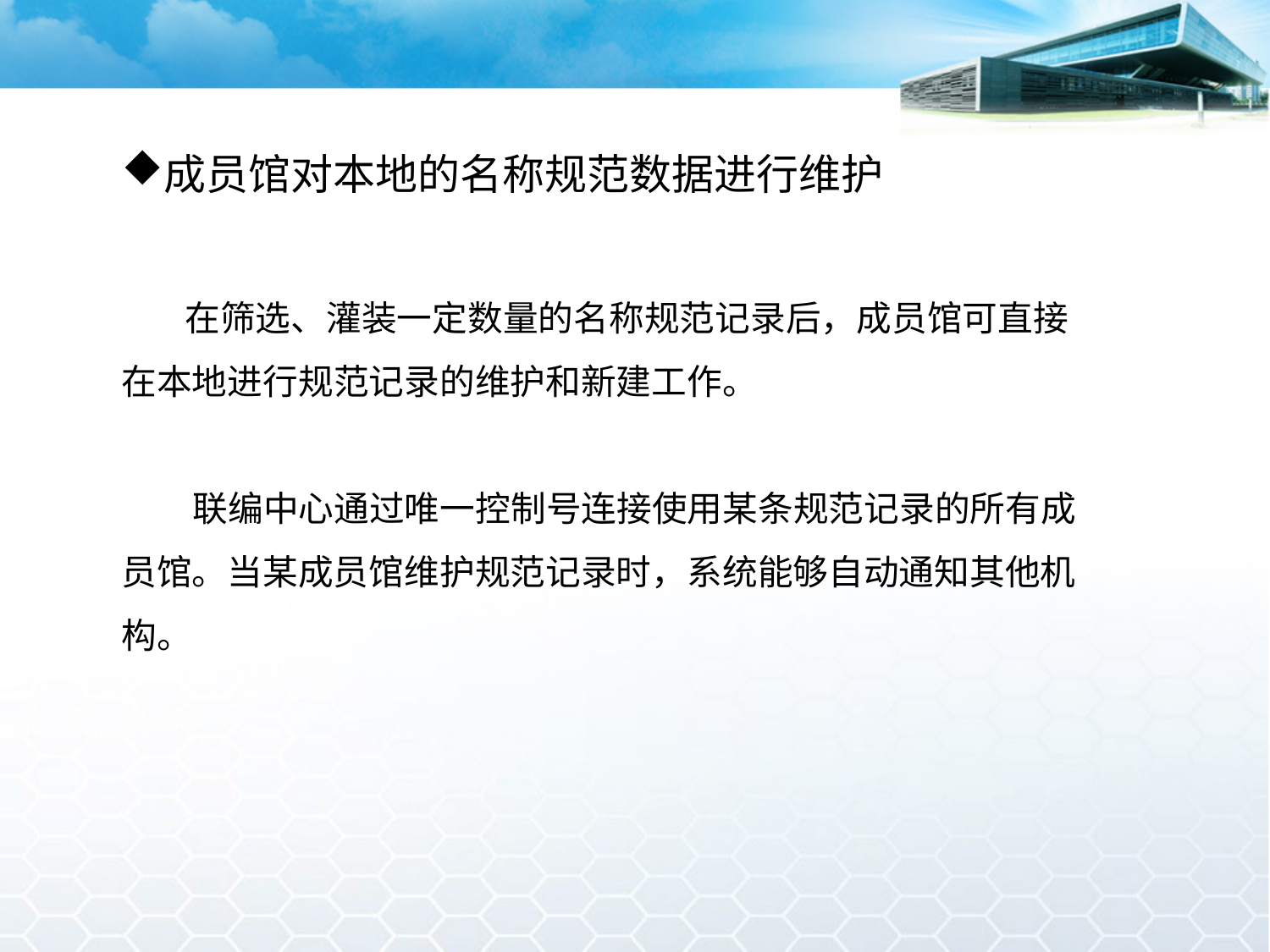

成员馆对本地的名称规范数据进行维护

       在筛选、灌装一定数量的名称规范记录后，成员馆可直接在本地进行规范记录的维护和新建工作。

        联编中心通过唯一控制号连接使用某条规范记录的所有成员馆。当某成员馆维护规范记录时，系统能够自动通知其他机构。